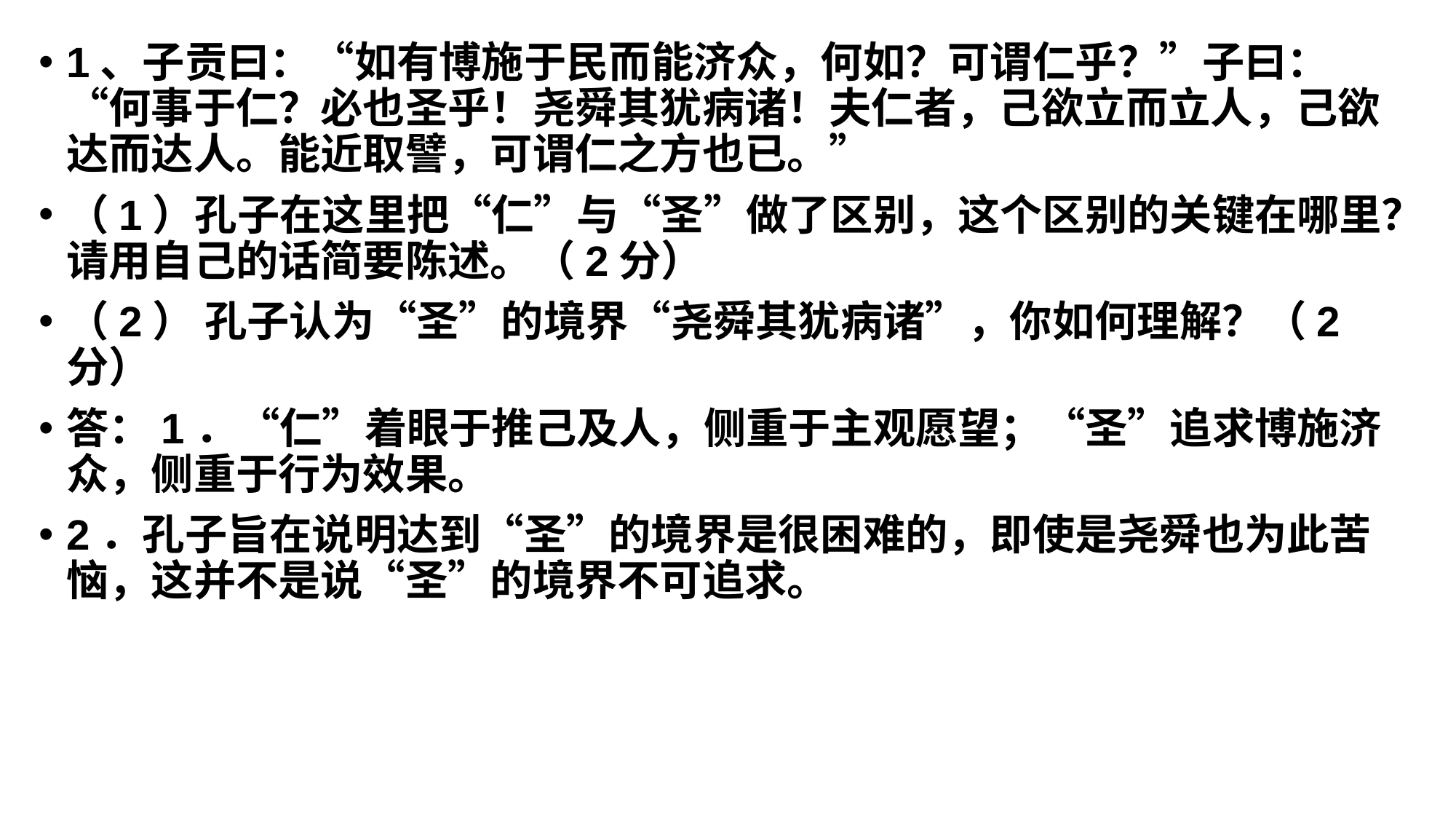

1、子贡曰：“如有博施于民而能济众，何如？可谓仁乎？”子曰：“何事于仁？必也圣乎！尧舜其犹病诸！夫仁者，己欲立而立人，己欲达而达人。能近取譬，可谓仁之方也已。”
（1）孔子在这里把“仁”与“圣”做了区别，这个区别的关键在哪里？请用自己的话简要陈述。（2分）
（2） 孔子认为“圣”的境界“尧舜其犹病诸”，你如何理解？（2分）
答：1．“仁”着眼于推己及人，侧重于主观愿望；“圣”追求博施济众，侧重于行为效果。
2．孔子旨在说明达到“圣”的境界是很困难的，即使是尧舜也为此苦恼，这并不是说“圣”的境界不可追求。

#